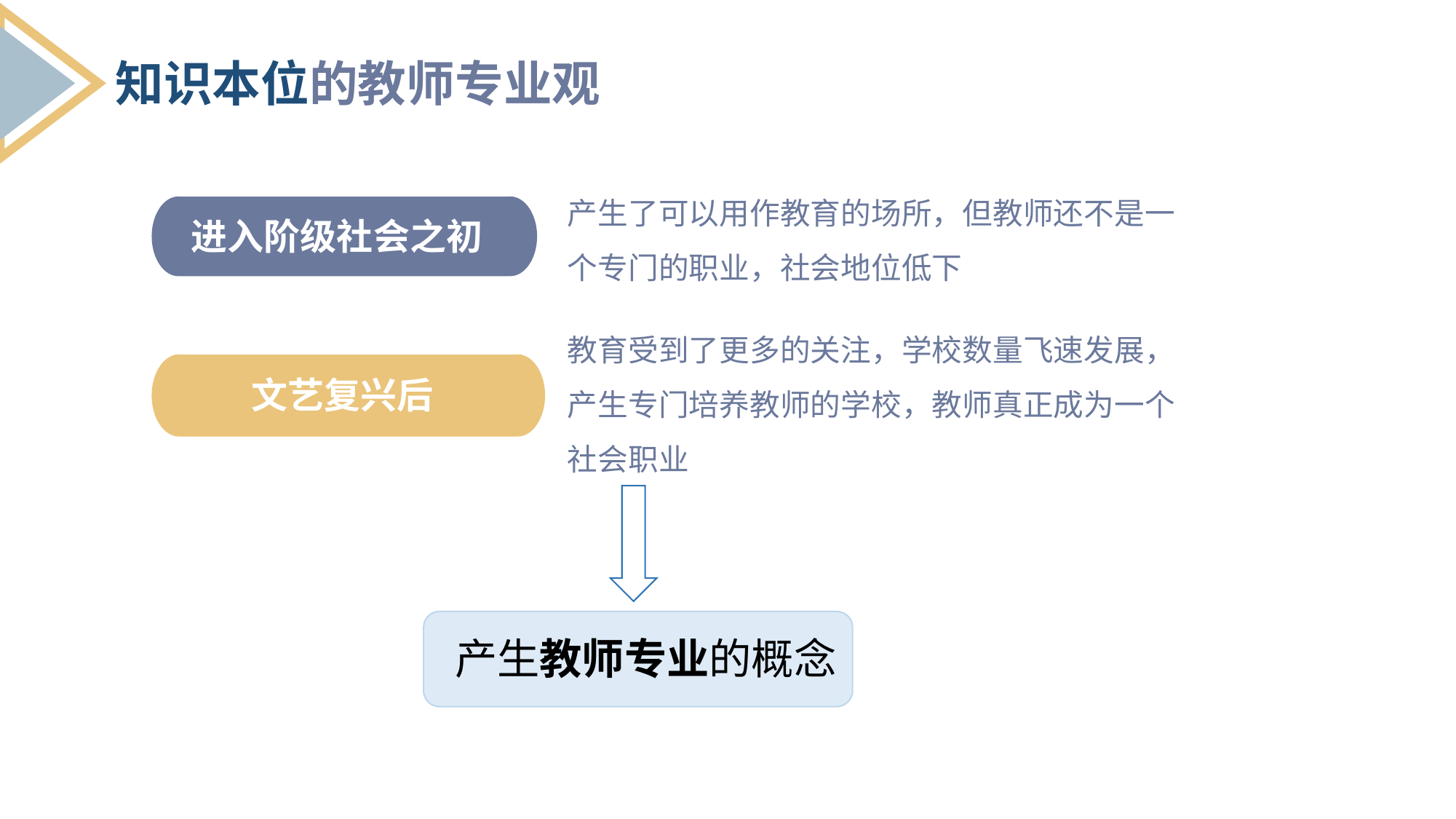

知识本位的教师专业观
产生了可以用作教育的场所，但教师还不是一个专门的职业，社会地位低下

进入阶级社会之初
教育受到了更多的关注，学校数量飞速发展，产生专门培养教师的学校，教师真正成为一个社会职业

文艺复兴后

单击添加标题

产生教师专业的概念